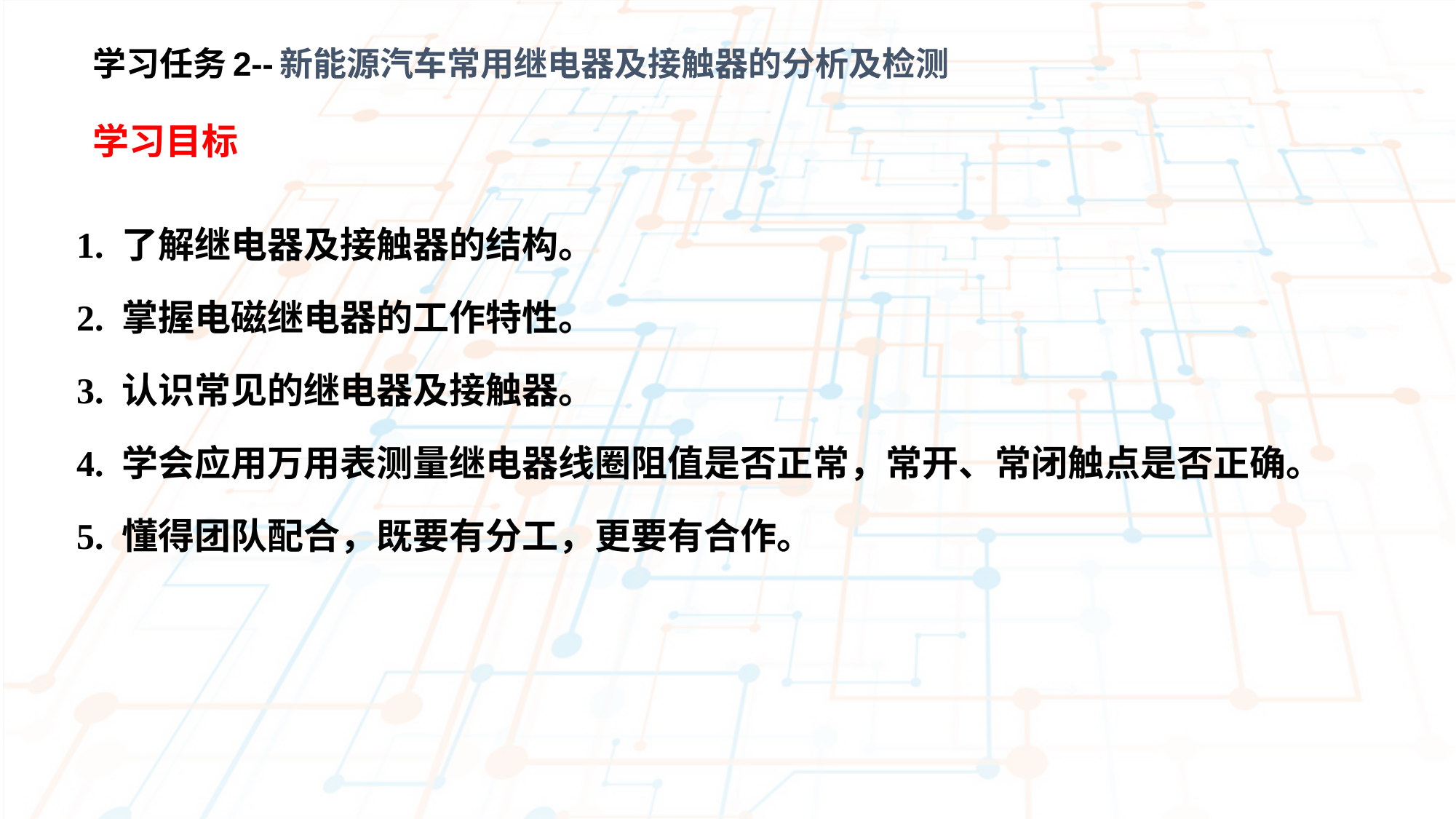

学习任务2--新能源汽车常用继电器及接触器的分析及检测
学习目标

1. 了解继电器及接触器的结构。
2. 掌握电磁继电器的工作特性。
3. 认识常见的继电器及接触器。
4. 学会应用万用表测量继电器线圈阻值是否正常，常开、常闭触点是否正确。
5. 懂得团队配合，既要有分工，更要有合作。